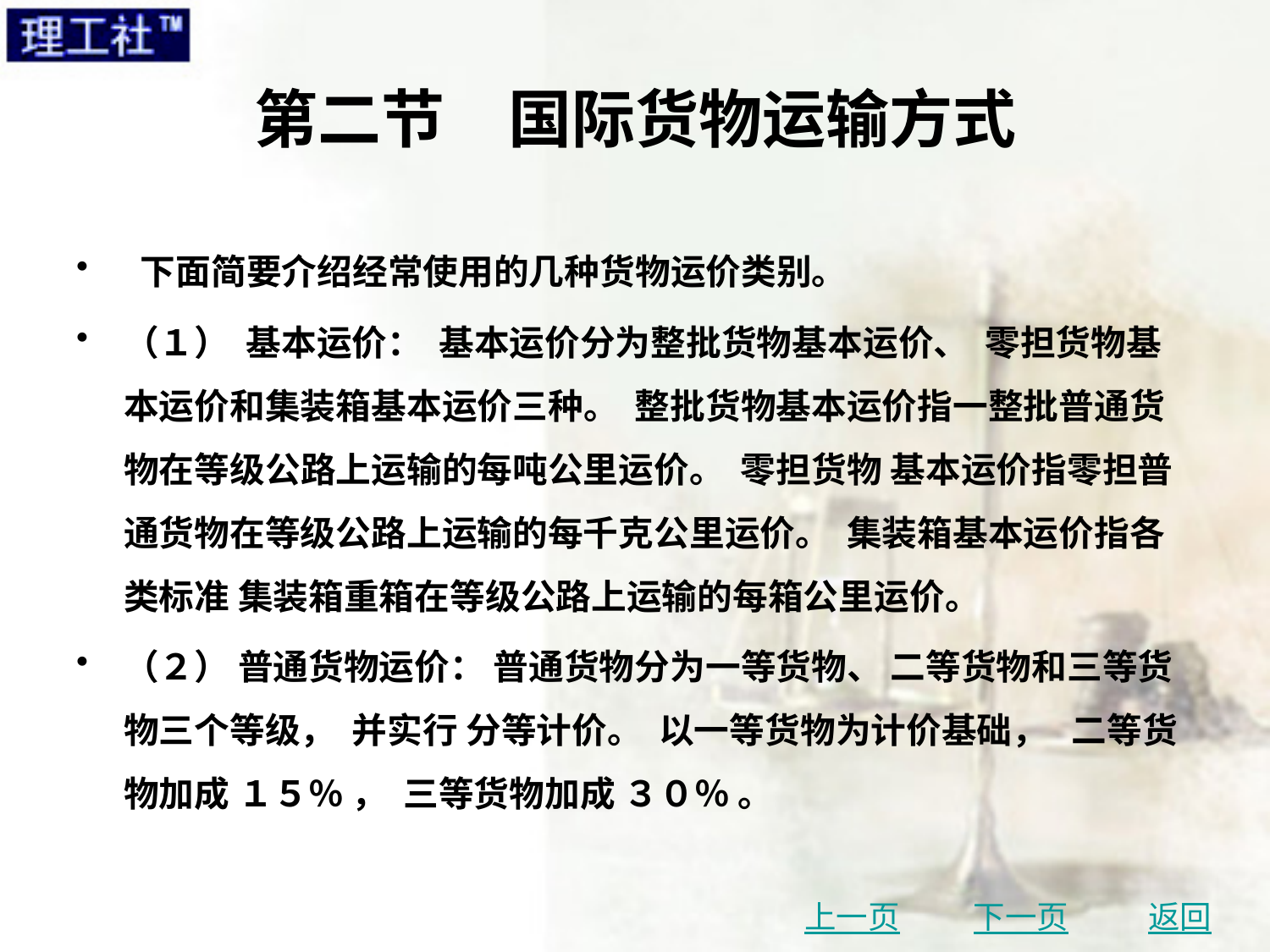

# 第二节　国际货物运输方式
 下面简要介绍经常使用的几种货物运价类别。
（１）  基本运价：  基本运价分为整批货物基本运价、  零担货物基本运价和集装箱基本运价三种。  整批货物基本运价指一整批普通货物在等级公路上运输的每吨公里运价。  零担货物 基本运价指零担普通货物在等级公路上运输的每千克公里运价。  集装箱基本运价指各类标准 集装箱重箱在等级公路上运输的每箱公里运价。
（２） 普通货物运价： 普通货物分为一等货物、 二等货物和三等货物三个等级，  并实行 分等计价。  以一等货物为计价基础，   二等货物加成 １５％ ，  三等货物加成 ３０％ 。

上一页
下一页
返回